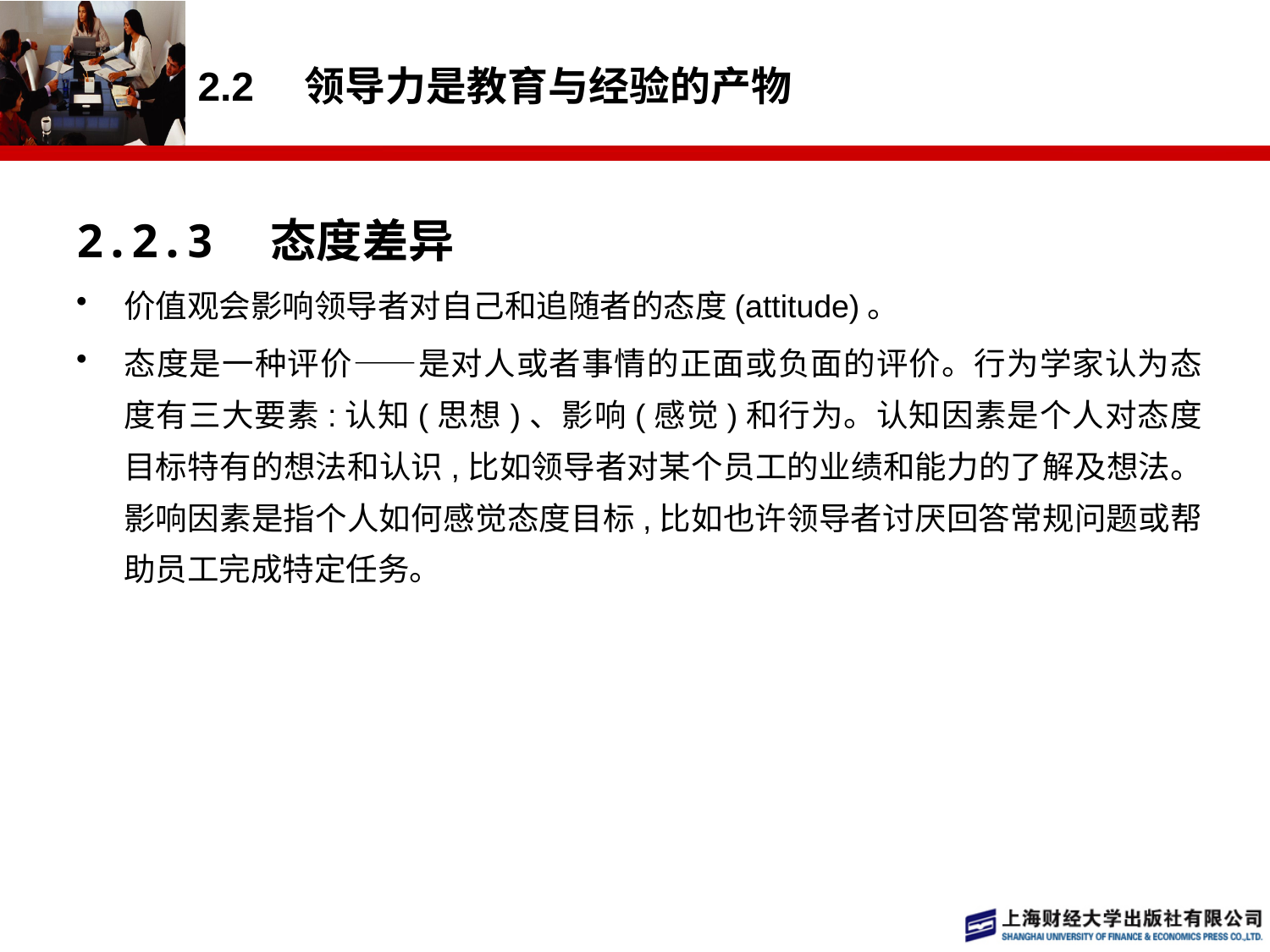

# 2.2　领导力是教育与经验的产物
2.2.3　态度差异
价值观会影响领导者对自己和追随者的态度(attitude)。
态度是一种评价——是对人或者事情的正面或负面的评价。行为学家认为态度有三大要素:认知(思想)、影响(感觉)和行为。认知因素是个人对态度目标特有的想法和认识,比如领导者对某个员工的业绩和能力的了解及想法。影响因素是指个人如何感觉态度目标,比如也许领导者讨厌回答常规问题或帮助员工完成特定任务。